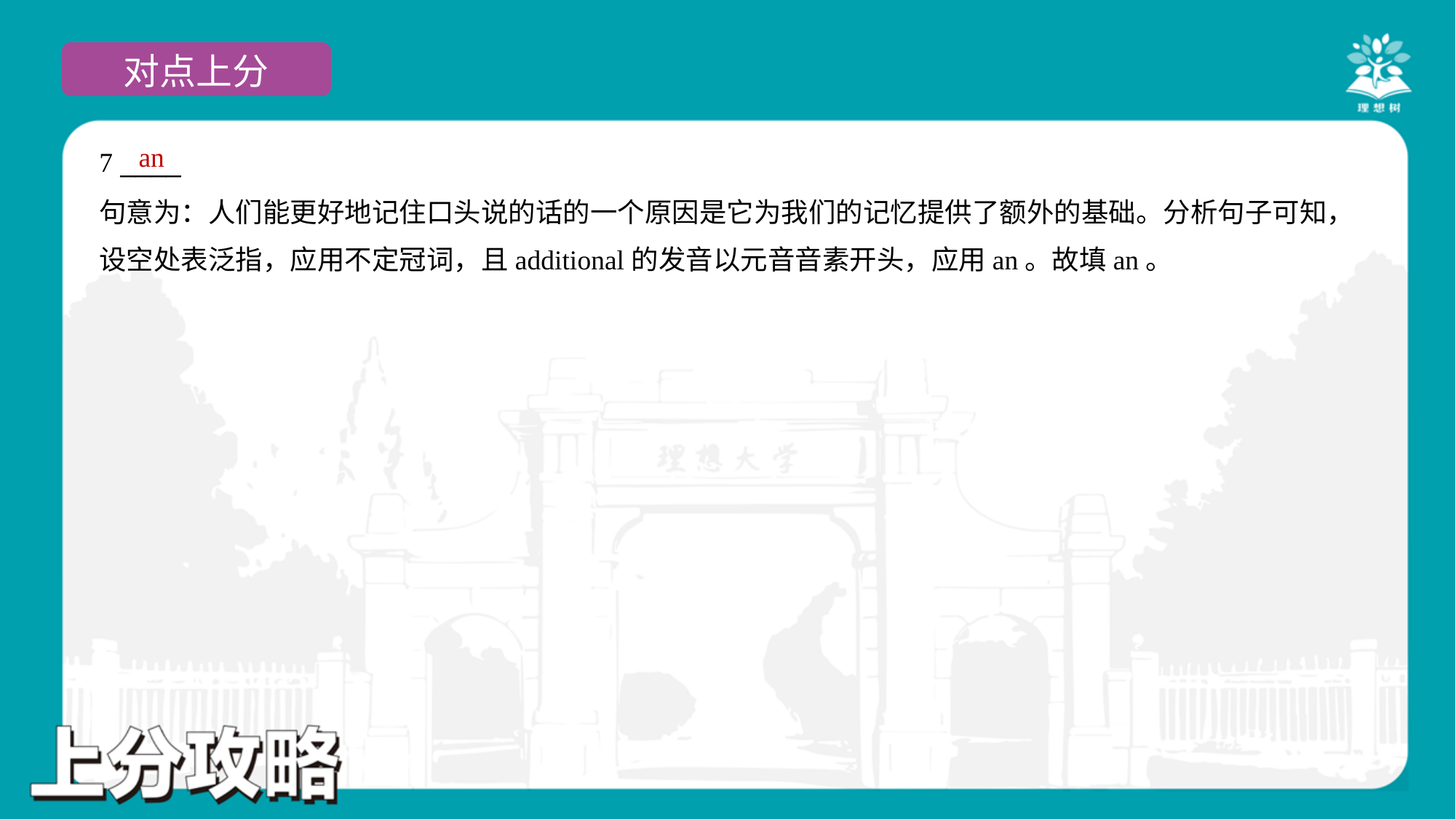

an
7 ____
句意为：人们能更好地记住口头说的话的一个原因是它为我们的记忆提供了额外的基础。分析句子可知，
设空处表泛指，应用不定冠词，且additional的发音以元音音素开头，应用an。故填an。